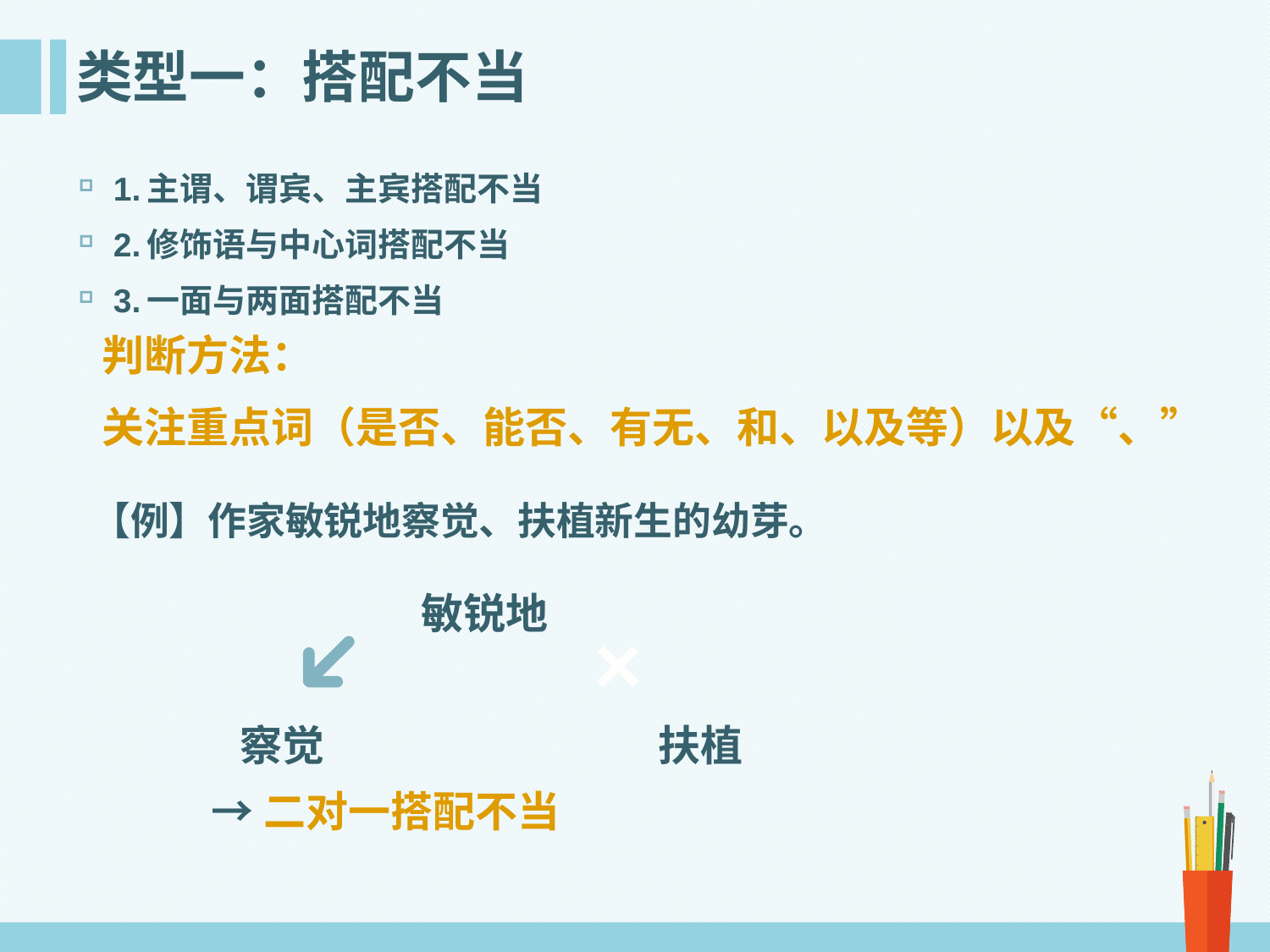

# 类型一：搭配不当
1.主谓、谓宾、主宾搭配不当
2.修饰语与中心词搭配不当
3.一面与两面搭配不当

判断方法：
关注重点词（是否、能否、有无、和、以及等）以及“、”
【例】作家敏锐地察觉、扶植新生的幼芽。

                     敏锐地

  察觉                                   扶植
→二对一搭配不当
×